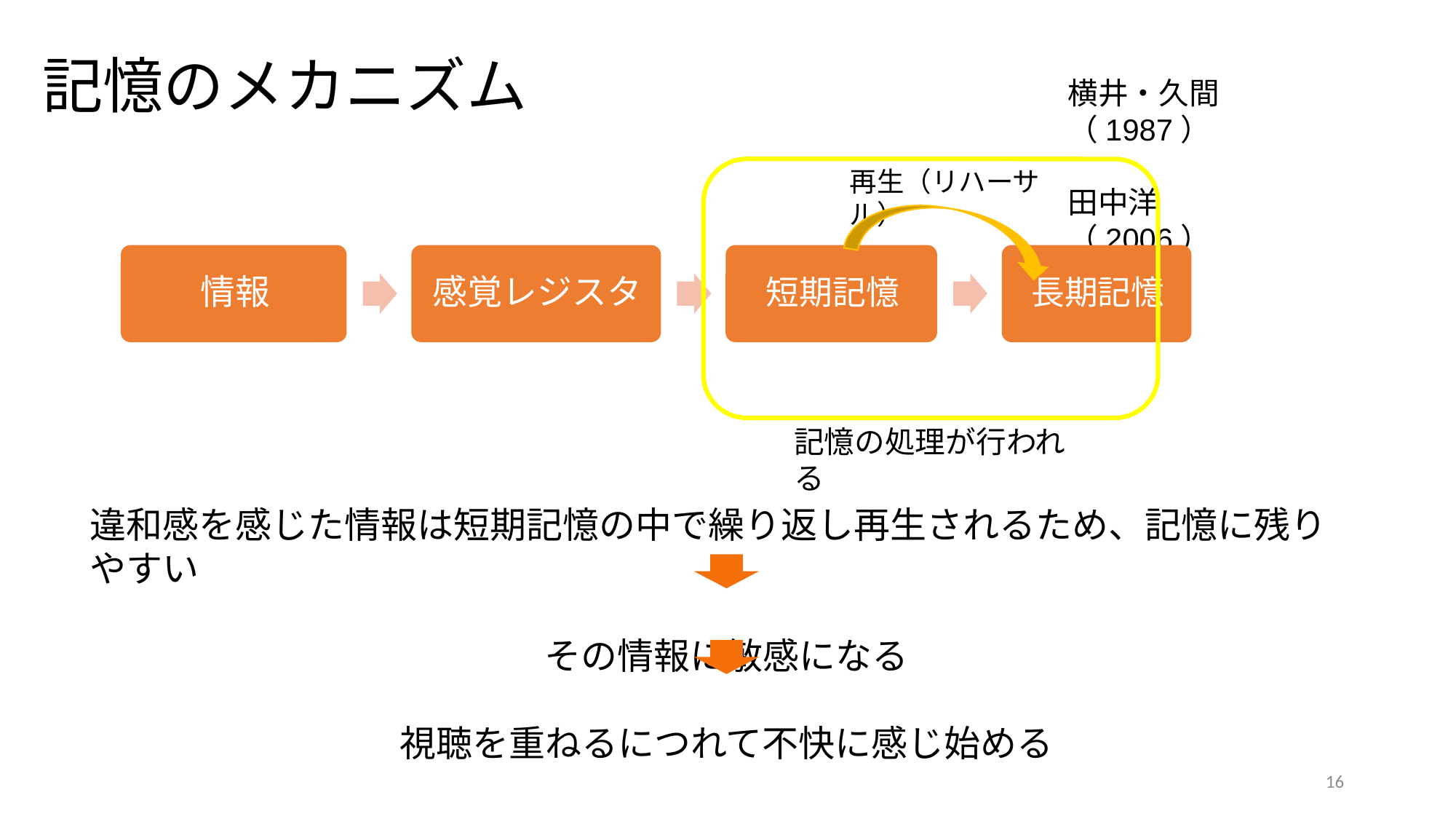

記憶のメカニズム
横井・久間（1987）
田中洋（2006）

再生（リハーサル）
情報

感覚レジスタ

短期記憶

長期記憶

記憶の処理が行われる
違和感を感じた情報は短期記憶の中で繰り返し再生されるため、記憶に残りやすい

その情報に敏感になる

視聴を重ねるにつれて不快に感じ始める

16